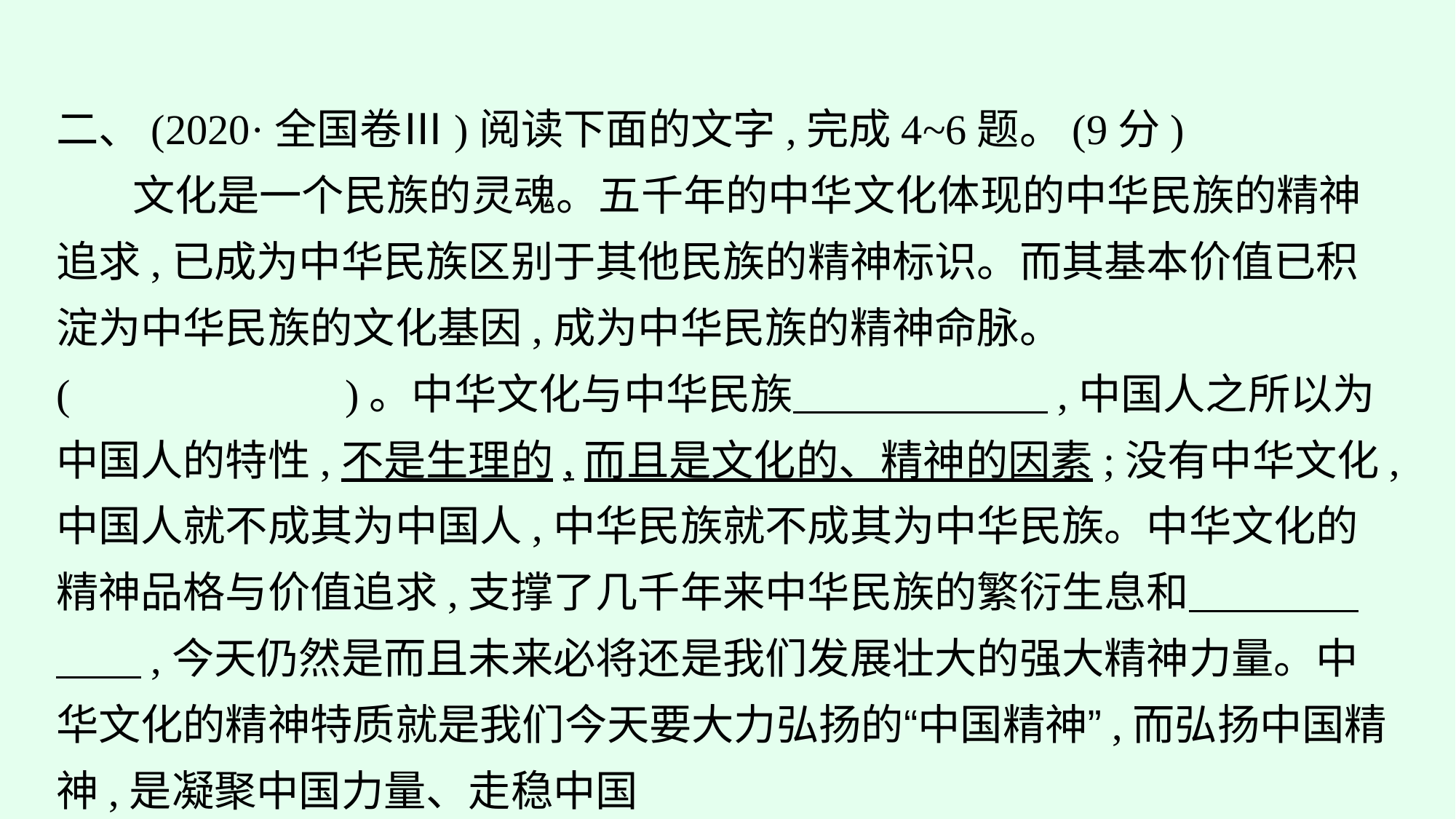

二、(2020·全国卷Ⅲ)阅读下面的文字,完成4~6题。(9分)
       文化是一个民族的灵魂。五千年的中华文化体现的中华民族的精神追求,已成为中华民族区别于其他民族的精神标识。而其基本价值已积淀为中华民族的文化基因,成为中华民族的精神命脉。(　　　　　　)。中华文化与中华民族　　　　　　,中国人之所以为中国人的特性,不是生理的,而且是文化的、精神的因素;没有中华文化,中国人就不成其为中国人,中华民族就不成其为中华民族。中华文化的精神品格与价值追求,支撑了几千年来中华民族的繁衍生息和　　　　　　,今天仍然是而且未来必将还是我们发展壮大的强大精神力量。中华文化的精神特质就是我们今天要大力弘扬的“中国精神”,而弘扬中国精神,是凝聚中国力量、走稳中国